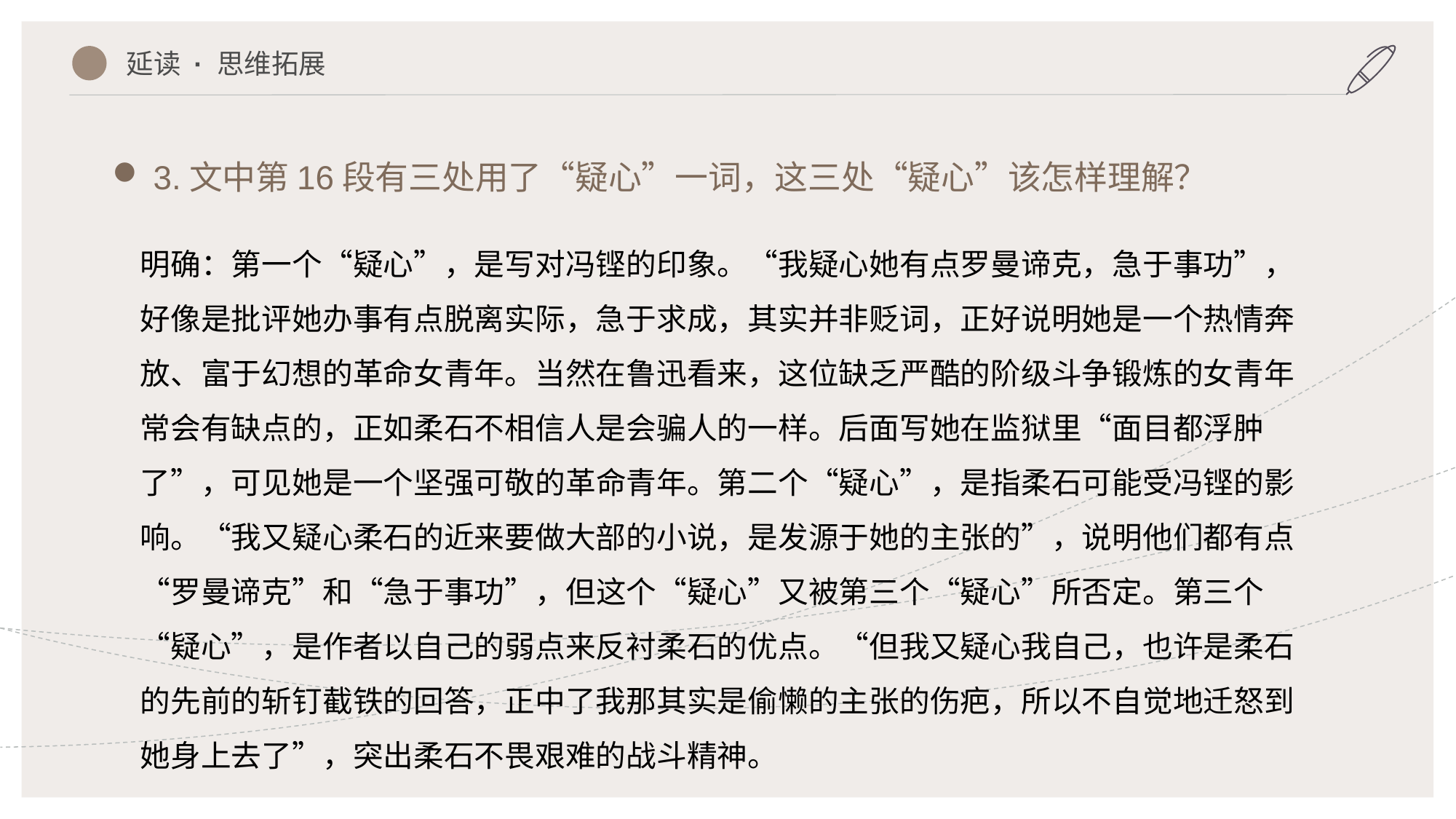

延读 · 思维拓展

3.文中第16段有三处用了“疑心”一词，这三处“疑心”该怎样理解？

明确：第一个“疑心”，是写对冯铿的印象。“我疑心她有点罗曼谛克，急于事功”，好像是批评她办事有点脱离实际，急于求成，其实并非贬词，正好说明她是一个热情奔放、富于幻想的革命女青年。当然在鲁迅看来，这位缺乏严酷的阶级斗争锻炼的女青年常会有缺点的，正如柔石不相信人是会骗人的一样。后面写她在监狱里“面目都浮肿了”，可见她是一个坚强可敬的革命青年。第二个“疑心”，是指柔石可能受冯铿的影响。“我又疑心柔石的近来要做大部的小说，是发源于她的主张的”，说明他们都有点“罗曼谛克”和“急于事功”，但这个“疑心”又被第三个“疑心”所否定。第三个“疑心”，是作者以自己的弱点来反衬柔石的优点。“但我又疑心我自己，也许是柔石的先前的斩钉截铁的回答，正中了我那其实是偷懒的主张的伤疤，所以不自觉地迁怒到她身上去了”，突出柔石不畏艰难的战斗精神。